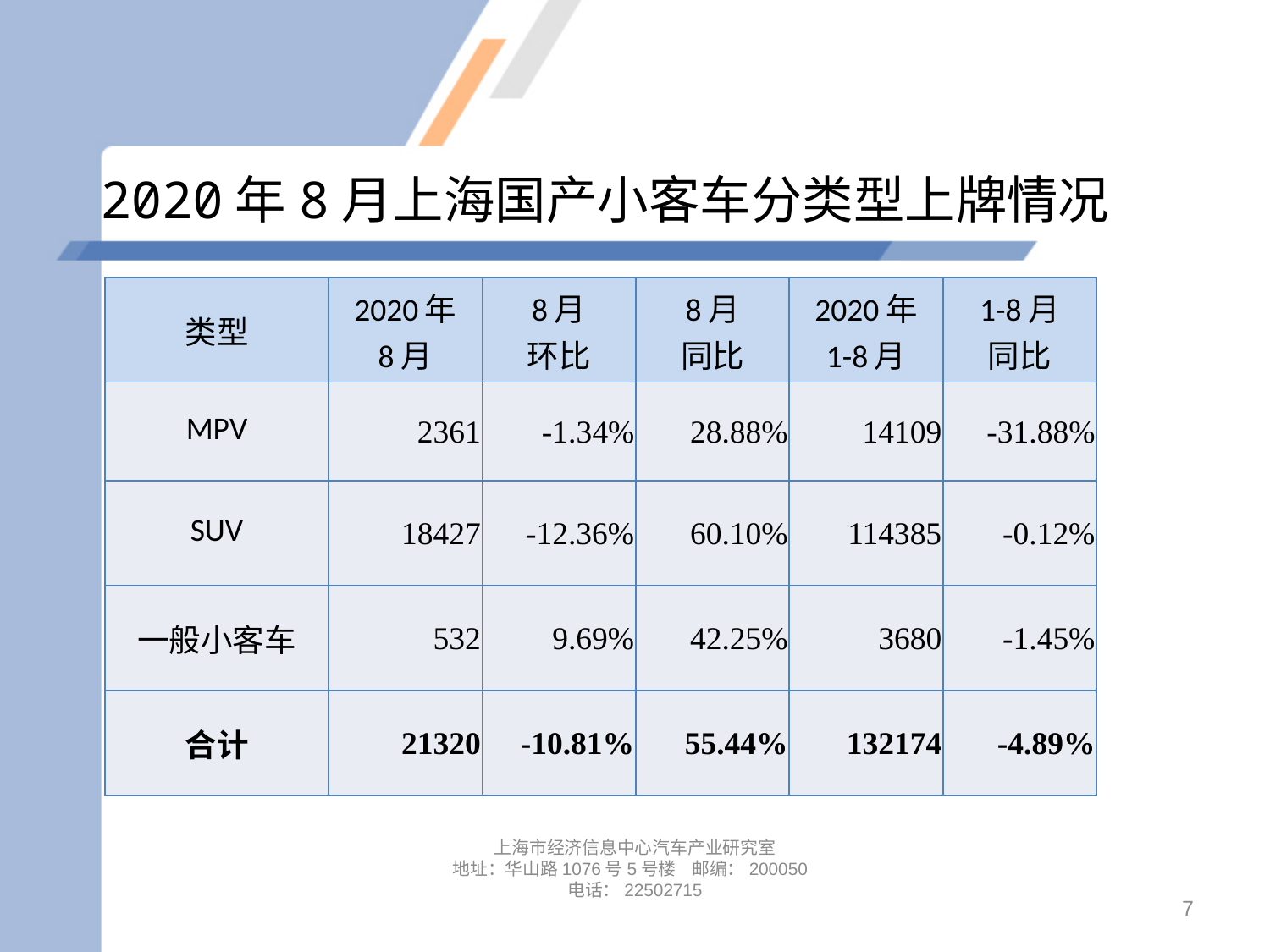

# 2020年8月上海国产小客车分类型上牌情况
| 类型 | 2020年 8月 | 8月 环比 | 8月 同比 | 2020年 1-8月 | 1-8月 同比 |
| --- | --- | --- | --- | --- | --- |
| MPV | 2361 | -1.34% | 28.88% | 14109 | -31.88% |
| SUV | 18427 | -12.36% | 60.10% | 114385 | -0.12% |
| 一般小客车 | 532 | 9.69% | 42.25% | 3680 | -1.45% |
| 合计 | 21320 | -10.81% | 55.44% | 132174 | -4.89% |
上海市经济信息中心汽车产业研究室
地址：华山路1076号5号楼    邮编：200050
电话：22502715

7